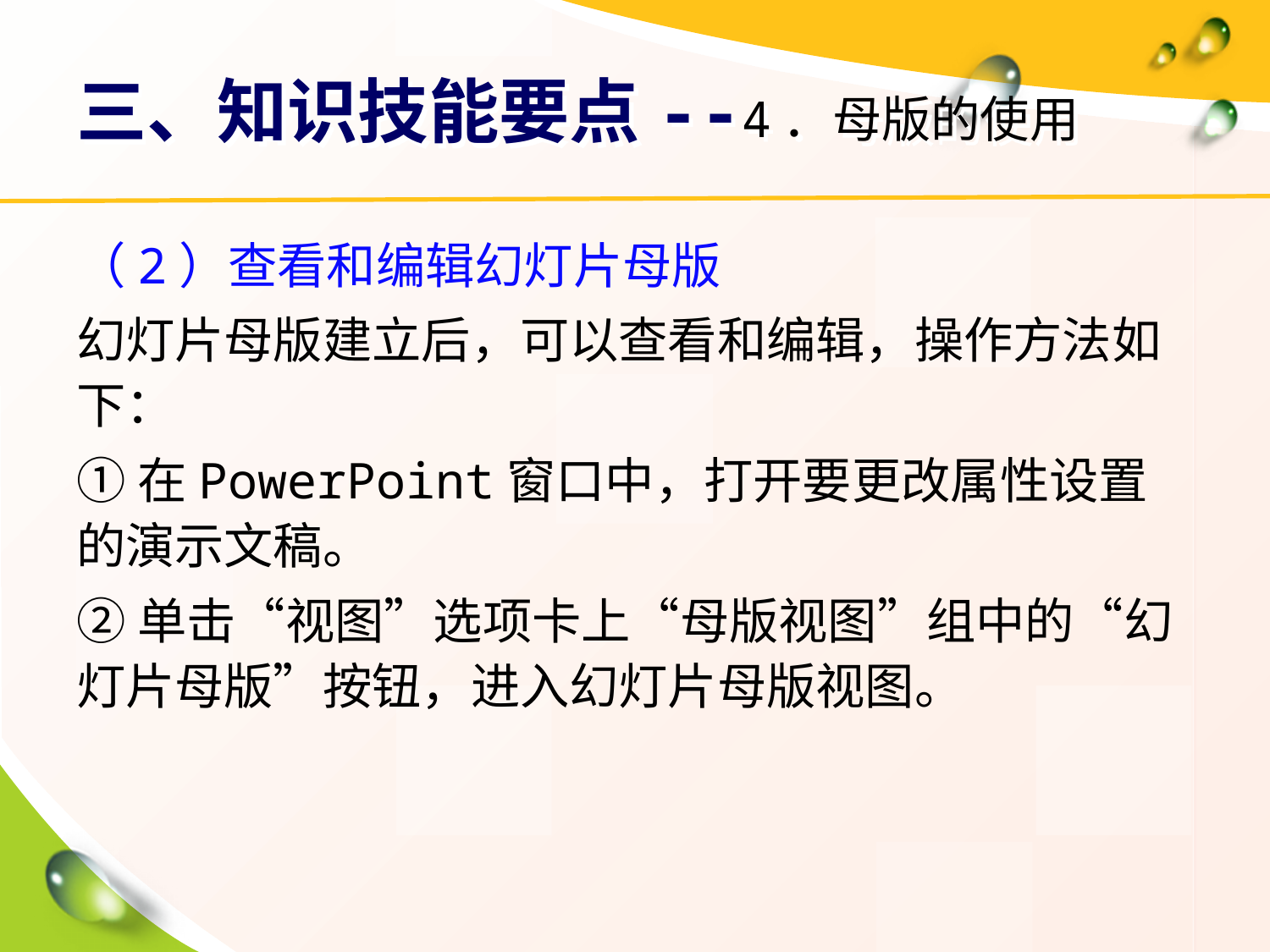

# 三、知识技能要点--4．母版的使用
（2）查看和编辑幻灯片母版
幻灯片母版建立后，可以查看和编辑，操作方法如下：
①在PowerPoint窗口中，打开要更改属性设置的演示文稿。
②单击“视图”选项卡上“母版视图”组中的“幻灯片母版”按钮，进入幻灯片母版视图。